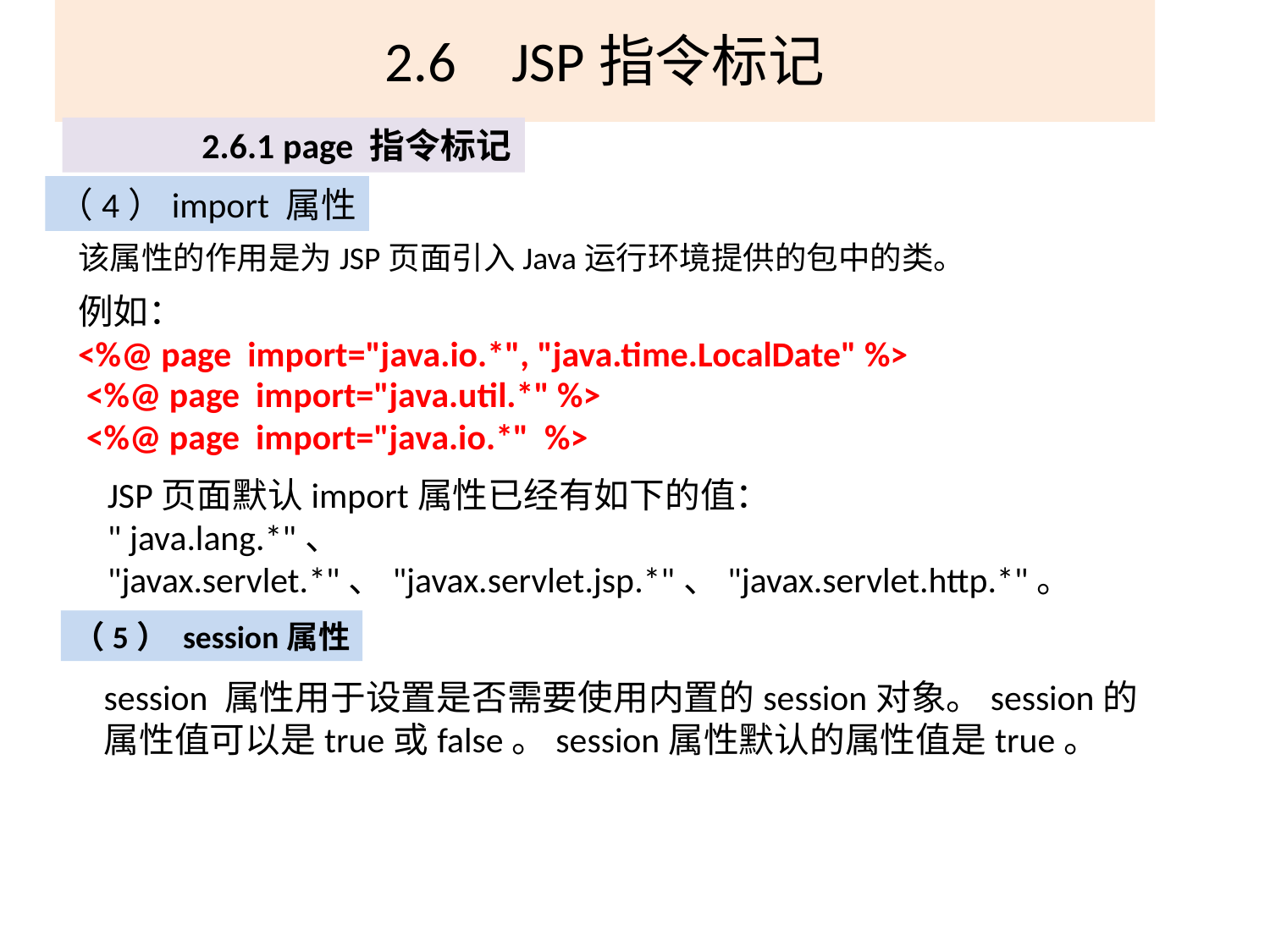

# 2.6	JSP指令标记
2.6.1 page 指令标记
（4）import 属性
该属性的作用是为JSP页面引入Java运行环境提供的包中的类。
例如：
<%@ page  import="java.io.*", "java.time.LocalDate" %>
<%@ page  import="java.util.*" %>
<%@ page  import="java.io.*"  %>
JSP页面默认import属性已经有如下的值：
" java.lang.*"、 "javax.servlet.*"、"javax.servlet.jsp.*"、"javax.servlet.http.*"。
（5） session属性
session 属性用于设置是否需要使用内置的session对象。session的属性值可以是true或false。session属性默认的属性值是true。